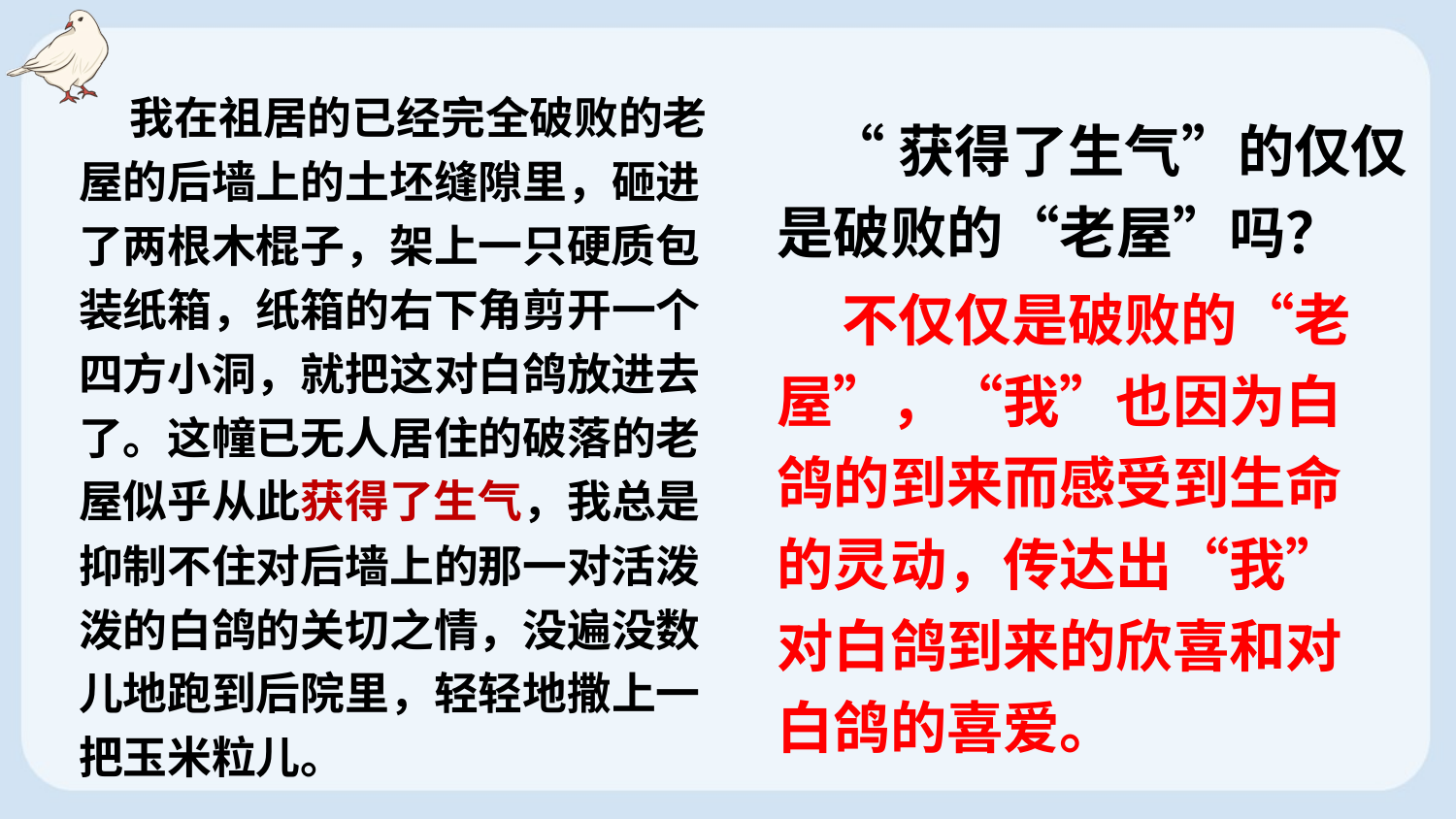

我在祖居的已经完全破败的老屋的后墙上的土坯缝隙里，砸进了两根木棍子，架上一只硬质包装纸箱，纸箱的右下角剪开一个四方小洞，就把这对白鸽放进去了。这幢已无人居住的破落的老屋似乎从此获得了生气，我总是抑制不住对后墙上的那一对活泼泼的白鸽的关切之情，没遍没数儿地跑到后院里，轻轻地撒上一把玉米粒儿。
    “获得了生气”的仅仅是破败的“老屋”吗？
    不仅仅是破败的“老屋”，“我”也因为白鸽的到来而感受到生命的灵动，传达出“我”对白鸽到来的欣喜和对白鸽的喜爱。